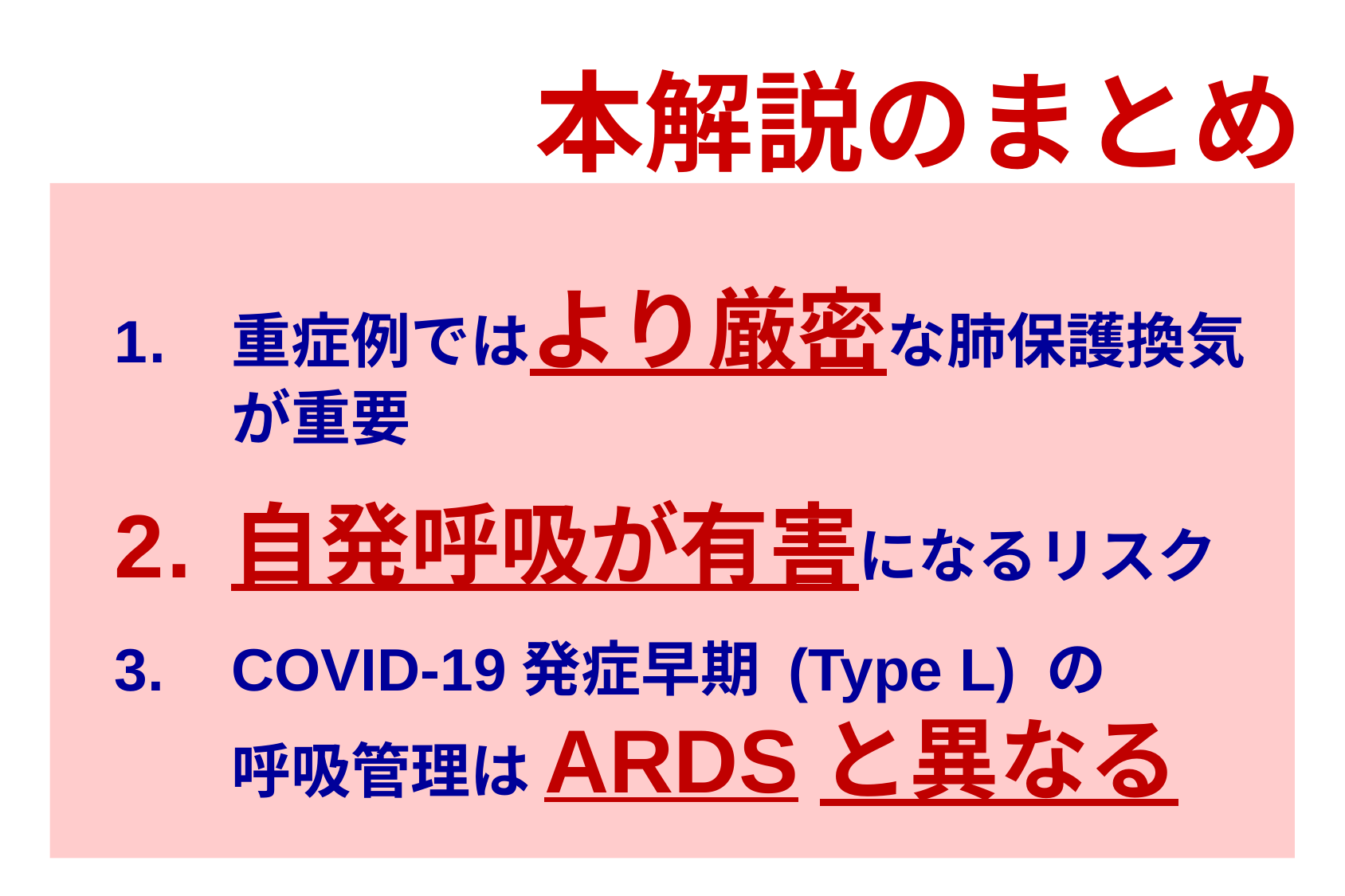

本解説のまとめ

重症例ではより厳密な肺保護換気が重要

自発呼吸が有害になるリスク

COVID-19発症早期 (Type L) の
呼吸管理はARDSと異なる